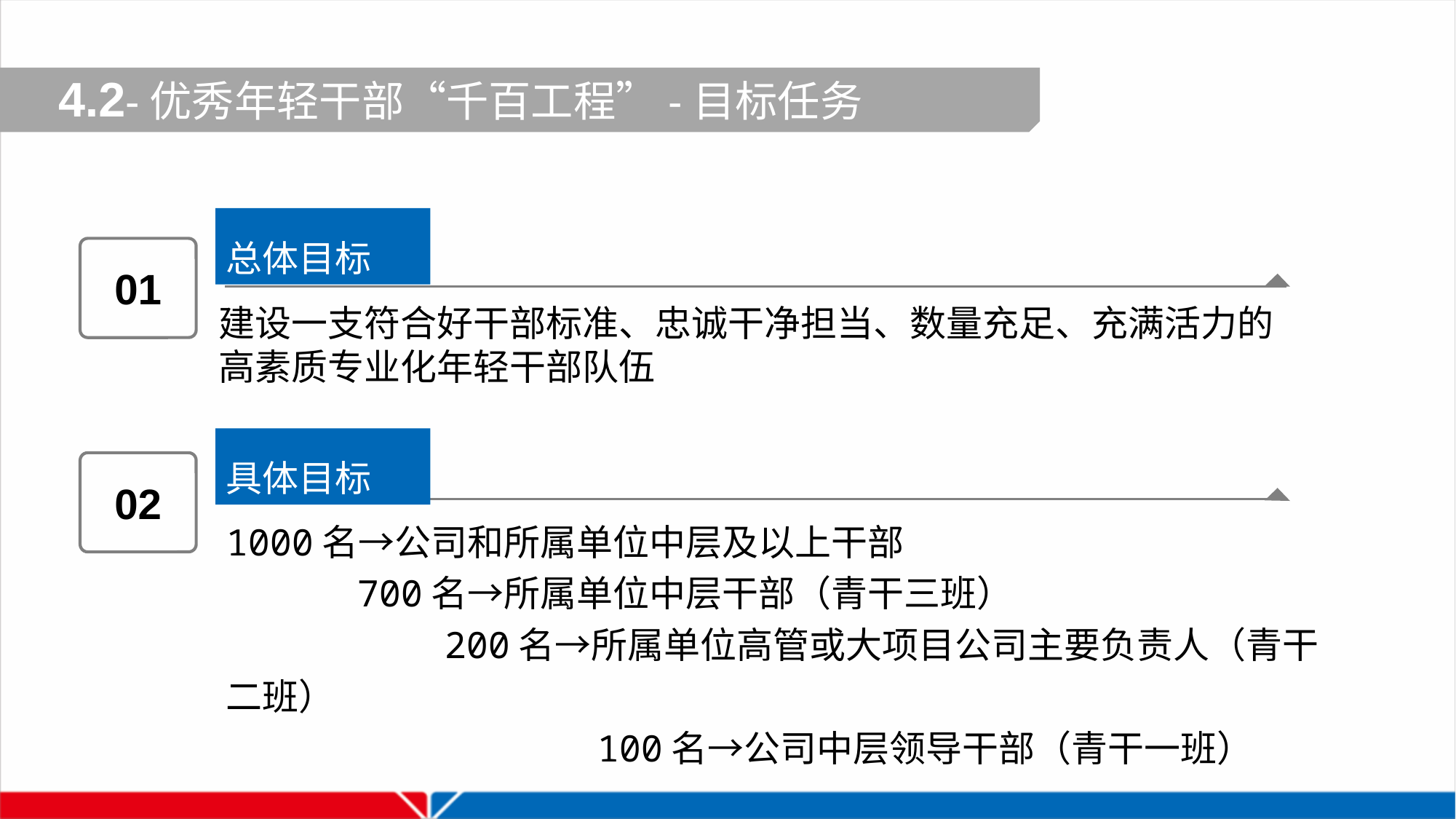

4.2-优秀年轻干部“千百工程”-目标任务

总体目标
01

建设一支符合好干部标准、忠诚干净担当、数量充足、充满活力的高素质专业化年轻干部队伍
具体目标
02

1000名→公司和所属单位中层及以上干部
      700名→所属单位中层干部（青干三班）
          200名→所属单位高管或大项目公司主要负责人（青干二班）
                 100名→公司中层领导干部（青干一班）